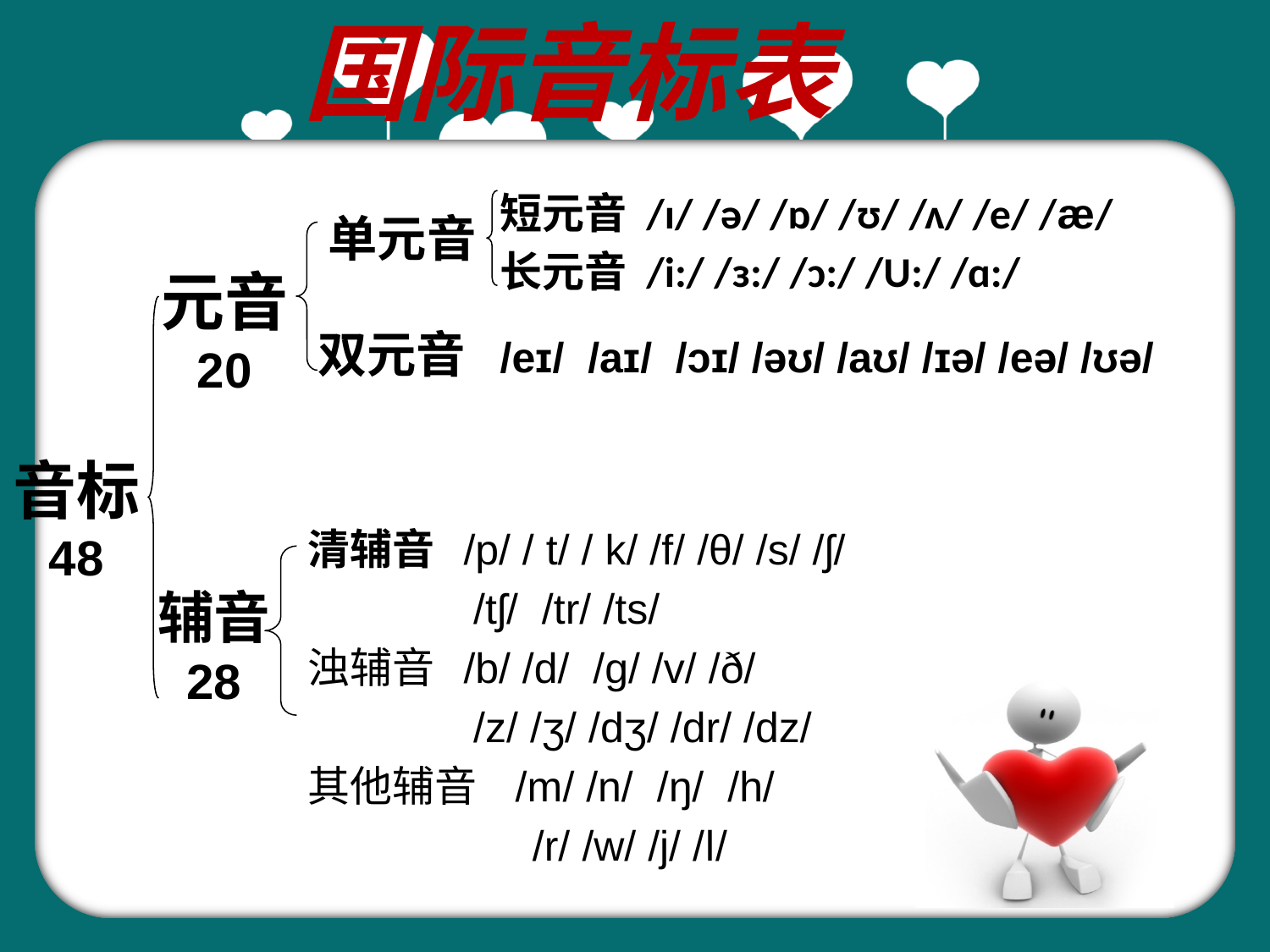

国际音标表
短元音 /ɪ/ /ə/ /ɒ/ /ʊ/ /ʌ/ /e/ /æ/
长元音 /i:/ /ɜ:/ /ɔ:/ /U:/ /ɑ:/

单元音

元音
20

 双元音  /eɪ/  /aɪ/  /ɔɪ/ /əʊ/ /aʊ/ /ɪə/ /eə/ /ʊə/

音标
48
清辅音  /p/ / t/ / k/ /f/ /θ/ /s/ /ʃ/
              /tʃ/  /tr/ /ts/
浊辅音  /b/ /d/  /g/ /v/ /ð/
              /z/ /ʒ/ /dʒ/ /dr/ /dz/
其他辅音   /m/ /n/  /ŋ/  /h/
                   /r/ /w/ /j/ /ǀ/

辅音
28